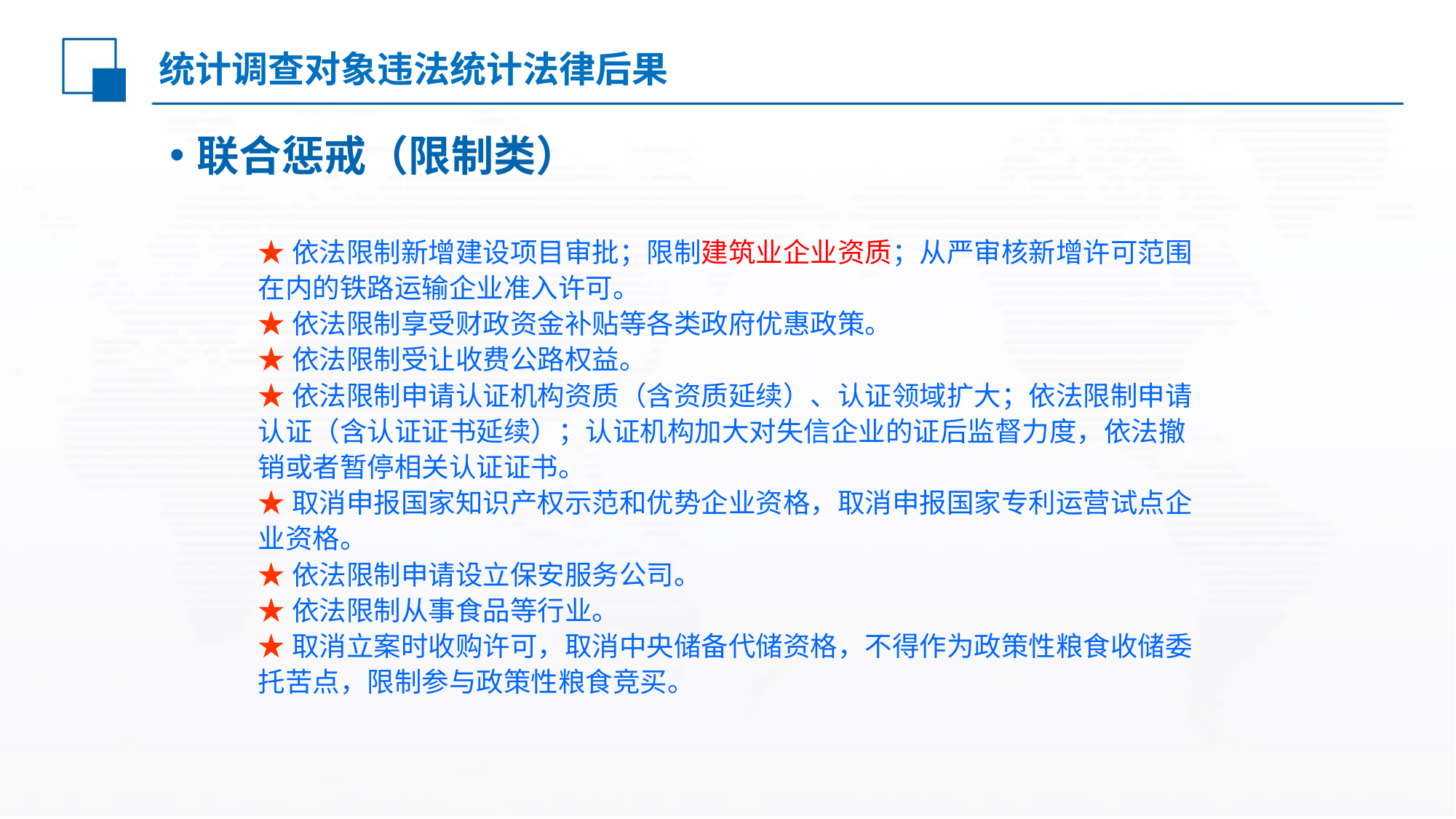

统计调查对象违法统计法律后果
联合惩戒（限制类）

★依法限制新增建设项目审批；限制建筑业企业资质；从严审核新增许可范围在内的铁路运输企业准入许可。
★依法限制享受财政资金补贴等各类政府优惠政策。
★依法限制受让收费公路权益。
★依法限制申请认证机构资质（含资质延续）、认证领域扩大；依法限制申请认证（含认证证书延续）；认证机构加大对失信企业的证后监督力度，依法撤销或者暂停相关认证证书。
★取消申报国家知识产权示范和优势企业资格，取消申报国家专利运营试点企业资格。
★依法限制申请设立保安服务公司。
★依法限制从事食品等行业。
★取消立案时收购许可，取消中央储备代储资格，不得作为政策性粮食收储委托苦点，限制参与政策性粮食竞买。